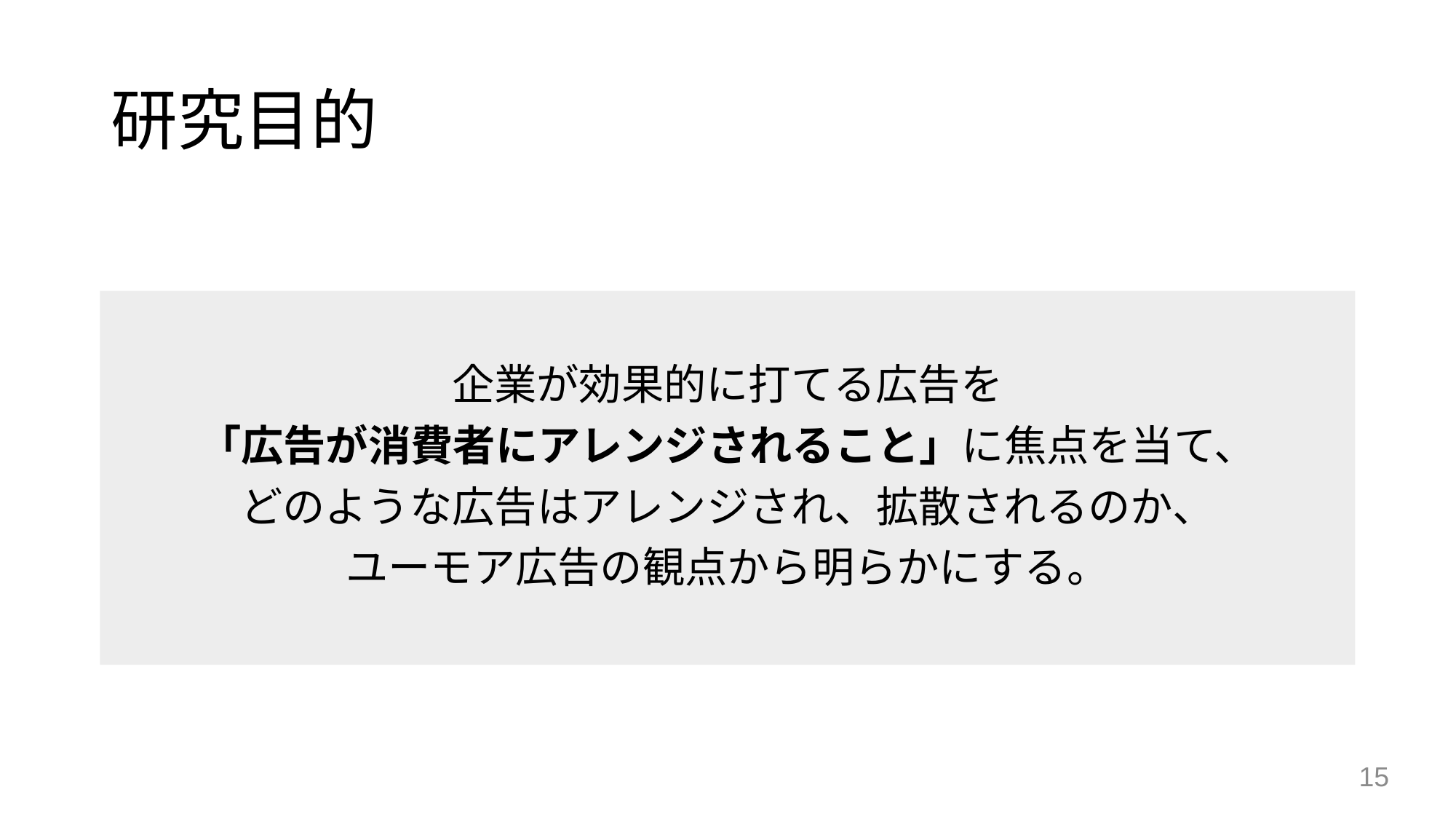

# 研究目的
企業が効果的に打てる広告を
「広告が消費者にアレンジされること」に焦点を当て、
どのような広告はアレンジされ、拡散されるのか、
ユーモア広告の観点から明らかにする。
15